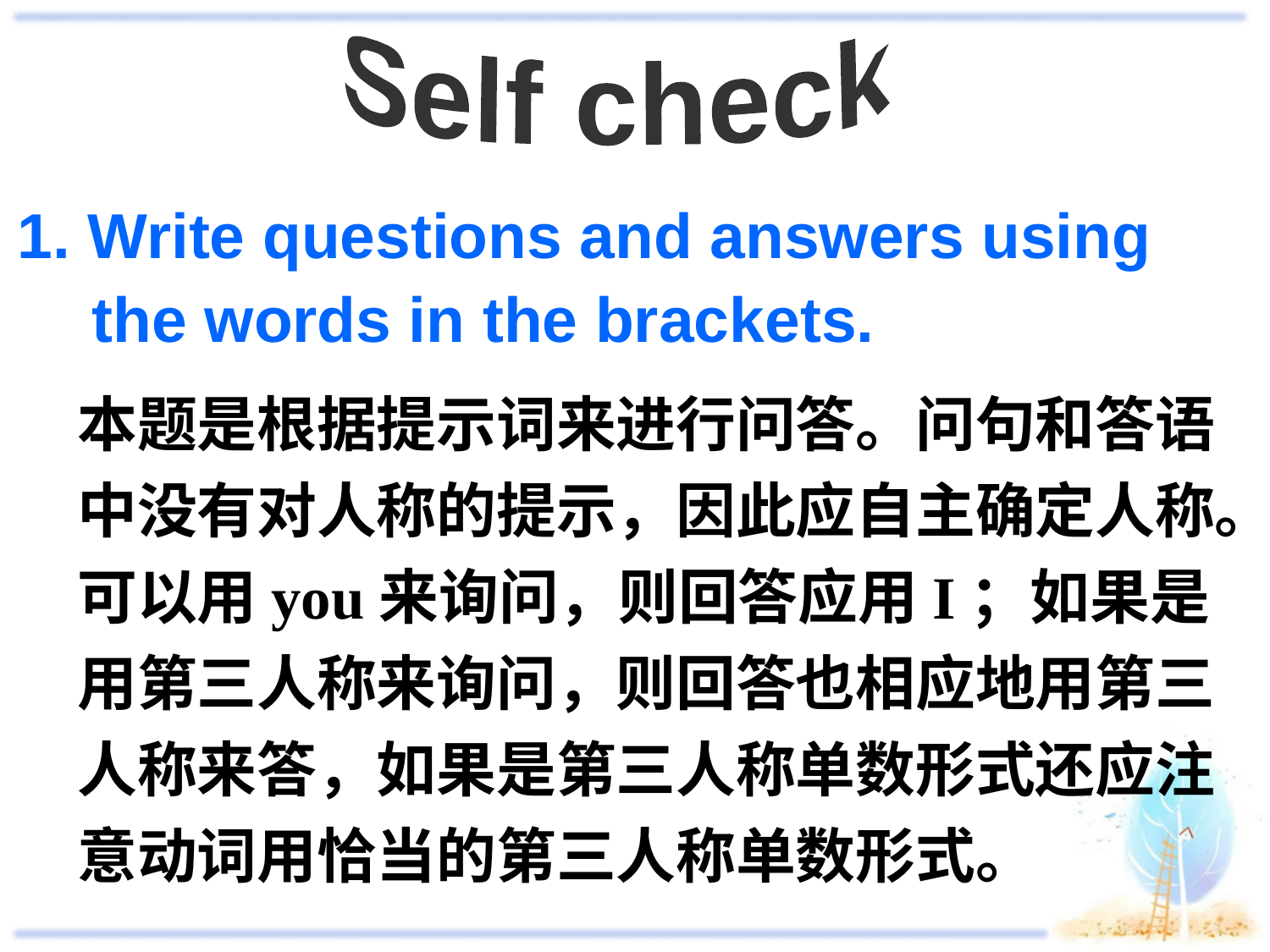

Self check
1. Write questions and answers using the words in the brackets.
本题是根据提示词来进行问答。问句和答语中没有对人称的提示，因此应自主确定人称。可以用you来询问，则回答应用I；如果是用第三人称来询问，则回答也相应地用第三人称来答，如果是第三人称单数形式还应注意动词用恰当的第三人称单数形式。